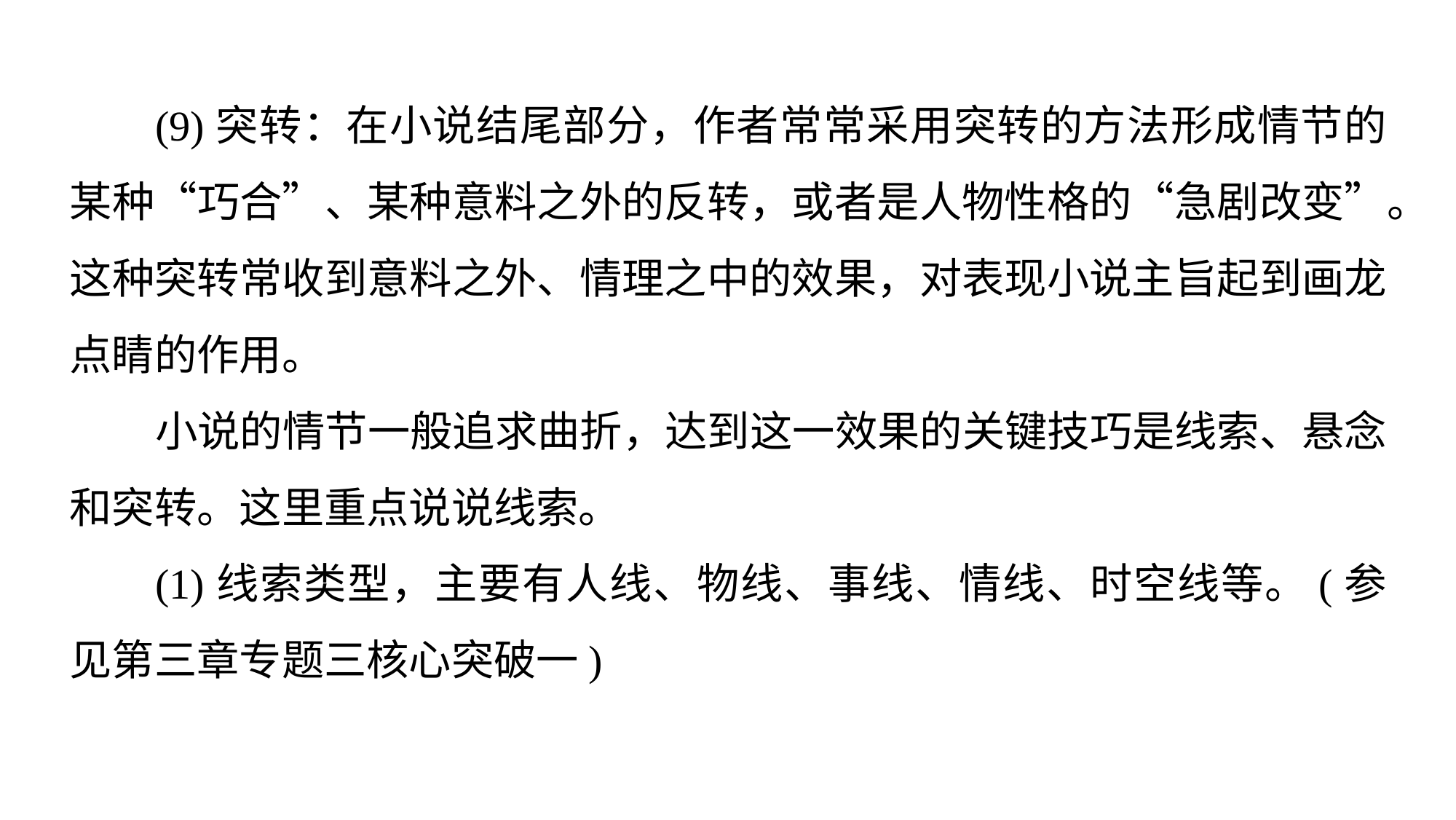

(9)突转：在小说结尾部分，作者常常采用突转的方法形成情节的某种“巧合”、某种意料之外的反转，或者是人物性格的“急剧改变”。这种突转常收到意料之外、情理之中的效果，对表现小说主旨起到画龙点睛的作用。
小说的情节一般追求曲折，达到这一效果的关键技巧是线索、悬念和突转。这里重点说说线索。
(1)线索类型，主要有人线、物线、事线、情线、时空线等。(参见第三章专题三核心突破一)